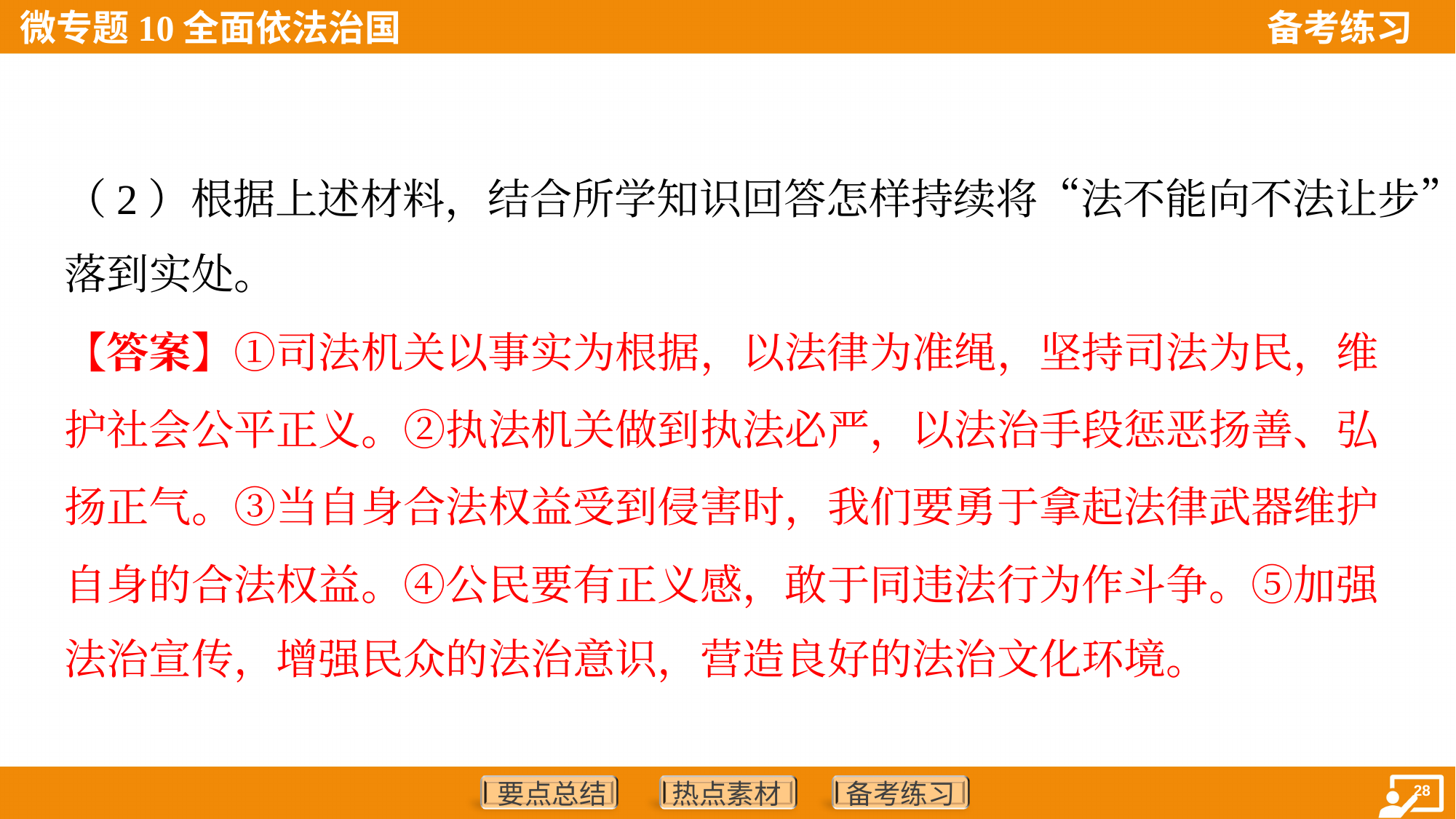

（2）根据上述材料，结合所学知识回答怎样持续将“法不能向不法让步”
落到实处。
【答案】①司法机关以事实为根据，以法律为准绳，坚持司法为民，维
护社会公平正义。②执法机关做到执法必严，以法治手段惩恶扬善、弘
扬正气。③当自身合法权益受到侵害时，我们要勇于拿起法律武器维护
自身的合法权益。④公民要有正义感，敢于同违法行为作斗争。⑤加强
法治宣传，增强民众的法治意识，营造良好的法治文化环境。